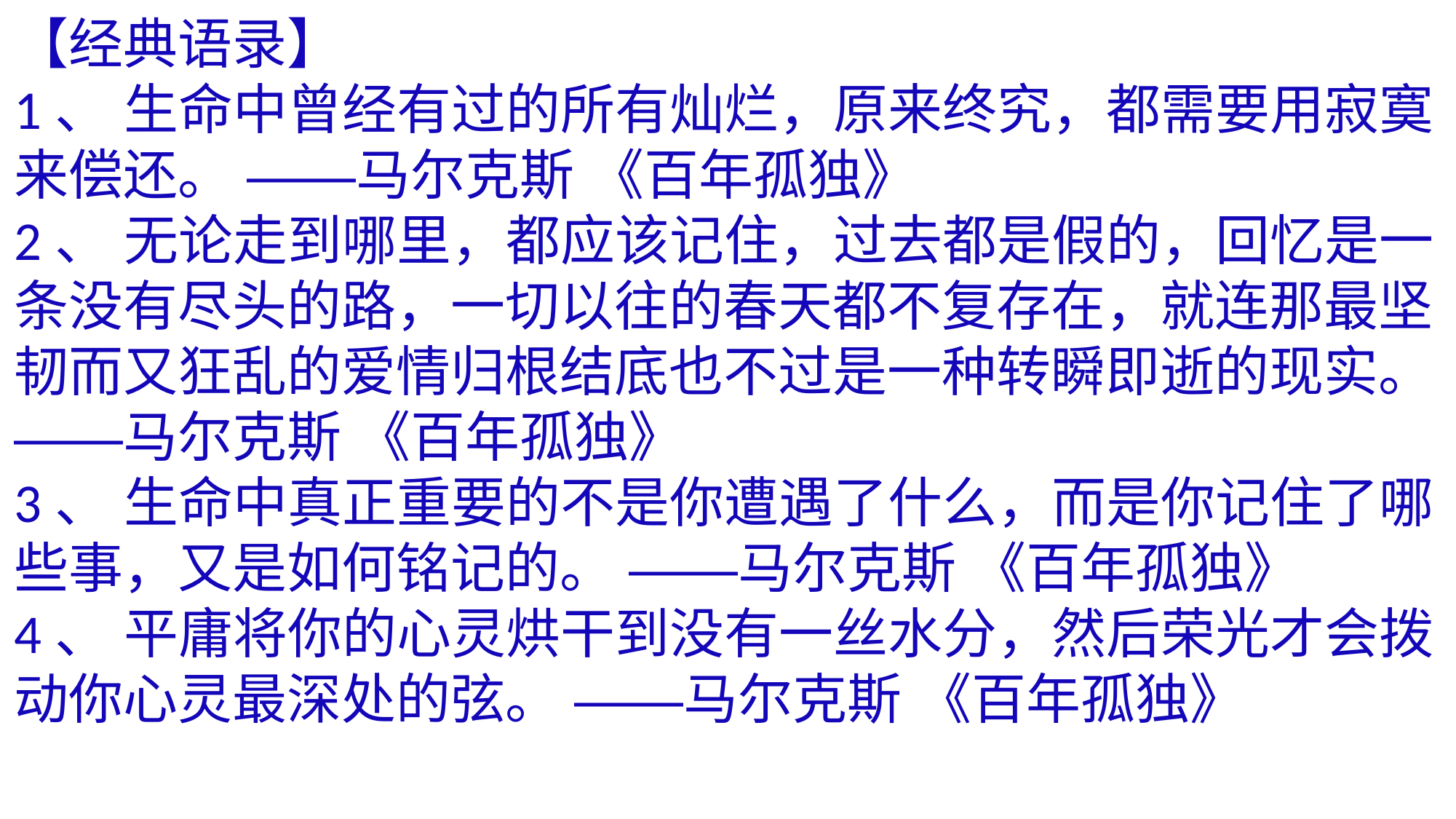

【经典语录】
1、 生命中曾经有过的所有灿烂，原来终究，都需要用寂寞来偿还。 ——马尔克斯 《百年孤独》
2、 无论走到哪里，都应该记住，过去都是假的，回忆是一条没有尽头的路，一切以往的春天都不复存在，就连那最坚韧而又狂乱的爱情归根结底也不过是一种转瞬即逝的现实。 ——马尔克斯 《百年孤独》
3、 生命中真正重要的不是你遭遇了什么，而是你记住了哪些事，又是如何铭记的。 ——马尔克斯 《百年孤独》
4、 平庸将你的心灵烘干到没有一丝水分，然后荣光才会拨动你心灵最深处的弦。 ——马尔克斯 《百年孤独》